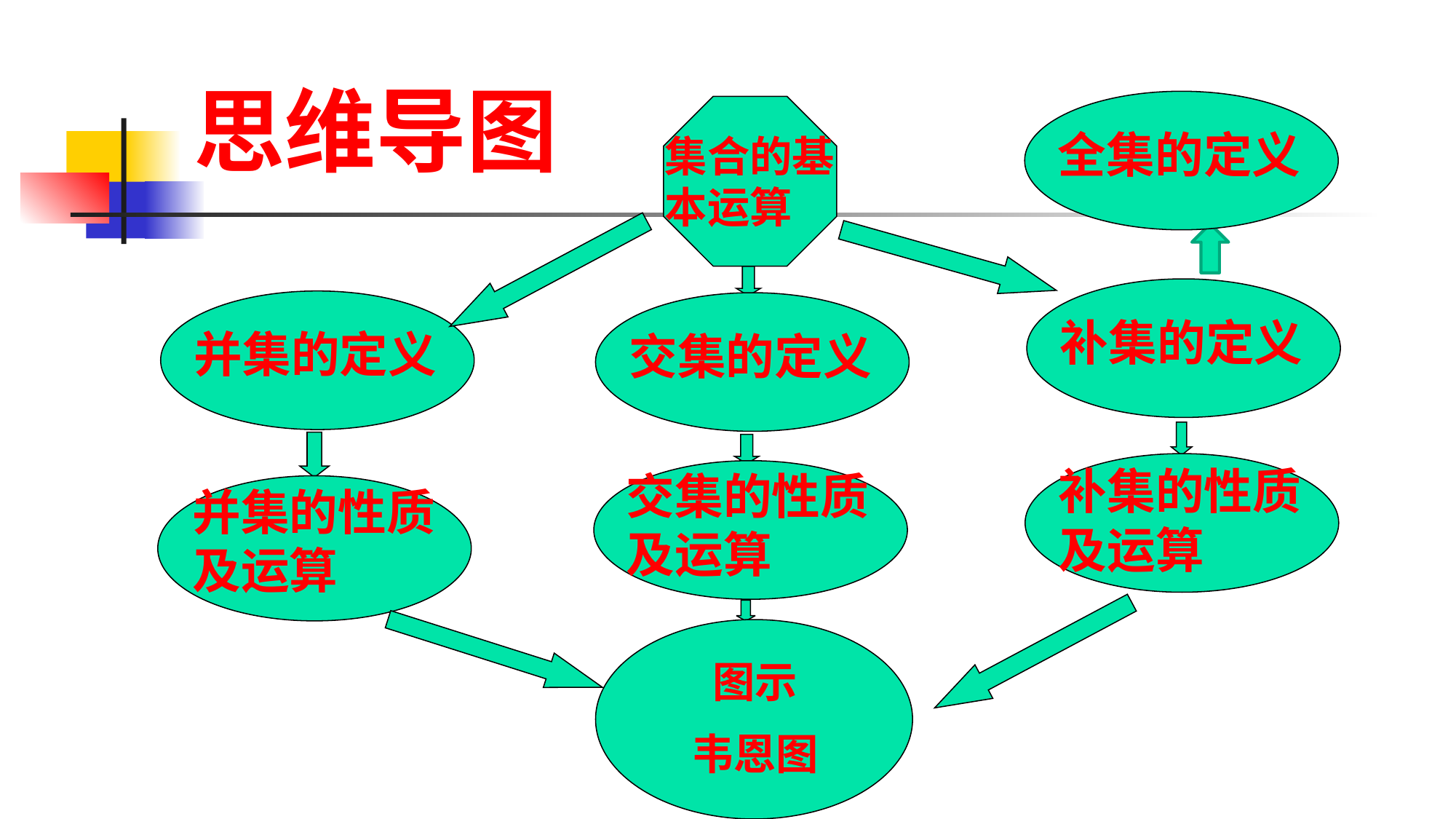

# 思维导图

全集的定义
集合的基本运算

补集的定义
并集的定义
交集的定义

补集的性质及运算
交集的性质及运算

并集的性质及运算

图示
韦恩图